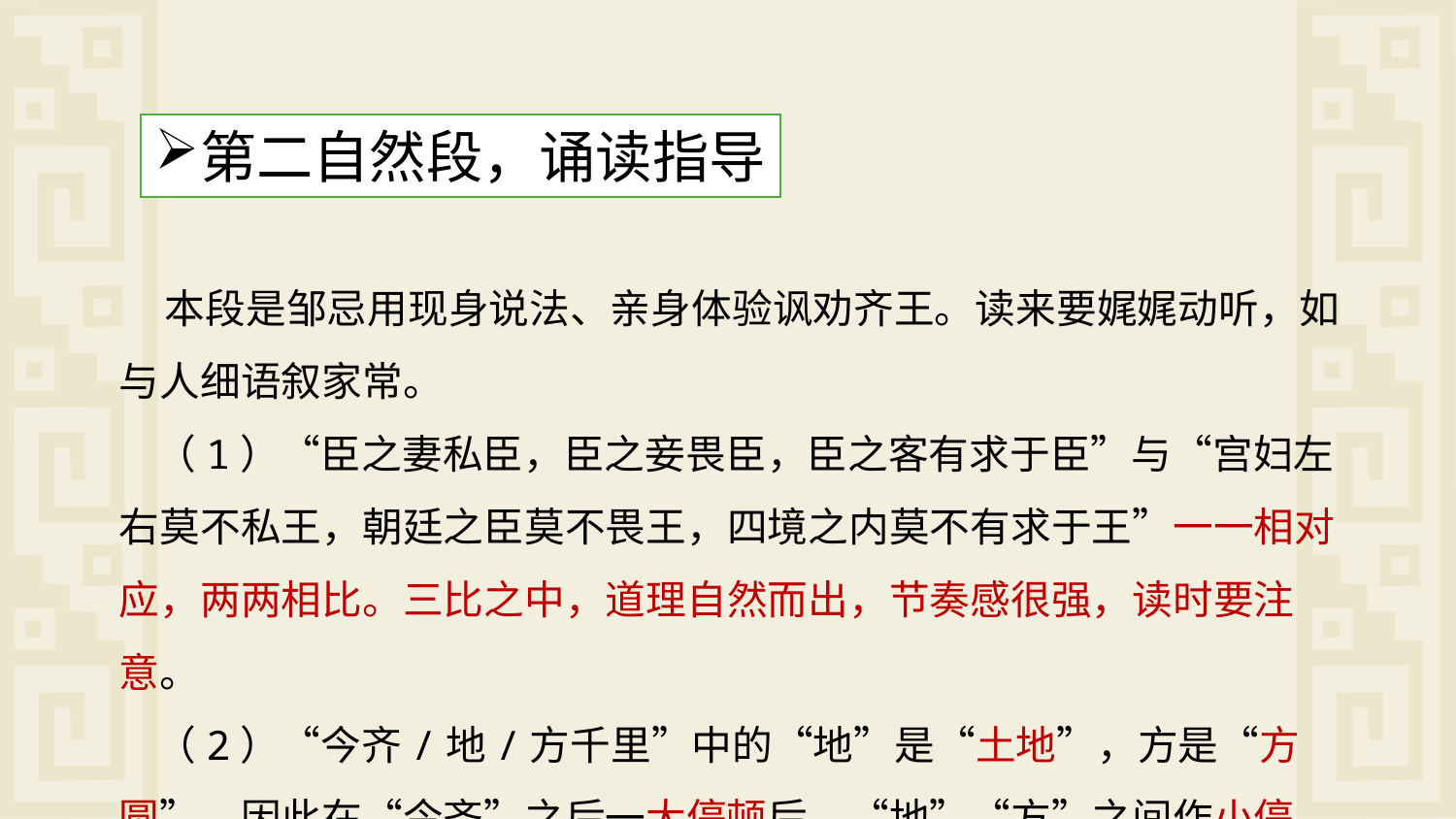

第二自然段，诵读指导
    本段是邹忌用现身说法、亲身体验讽劝齐王。读来要娓娓动听，如与人细语叙家常。
   （1）“臣之妻私臣，臣之妾畏臣，臣之客有求于臣”与“宫妇左右莫不私王，朝廷之臣莫不畏王，四境之内莫不有求于王”一一相对应，两两相比。三比之中，道理自然而出，节奏感很强，读时要注意。
   （2）“今齐/地/方千里”中的“地”是“土地”，方是“方圆”，因此在“今齐”之后一大停顿后，“地”“方”之间作小停顿。